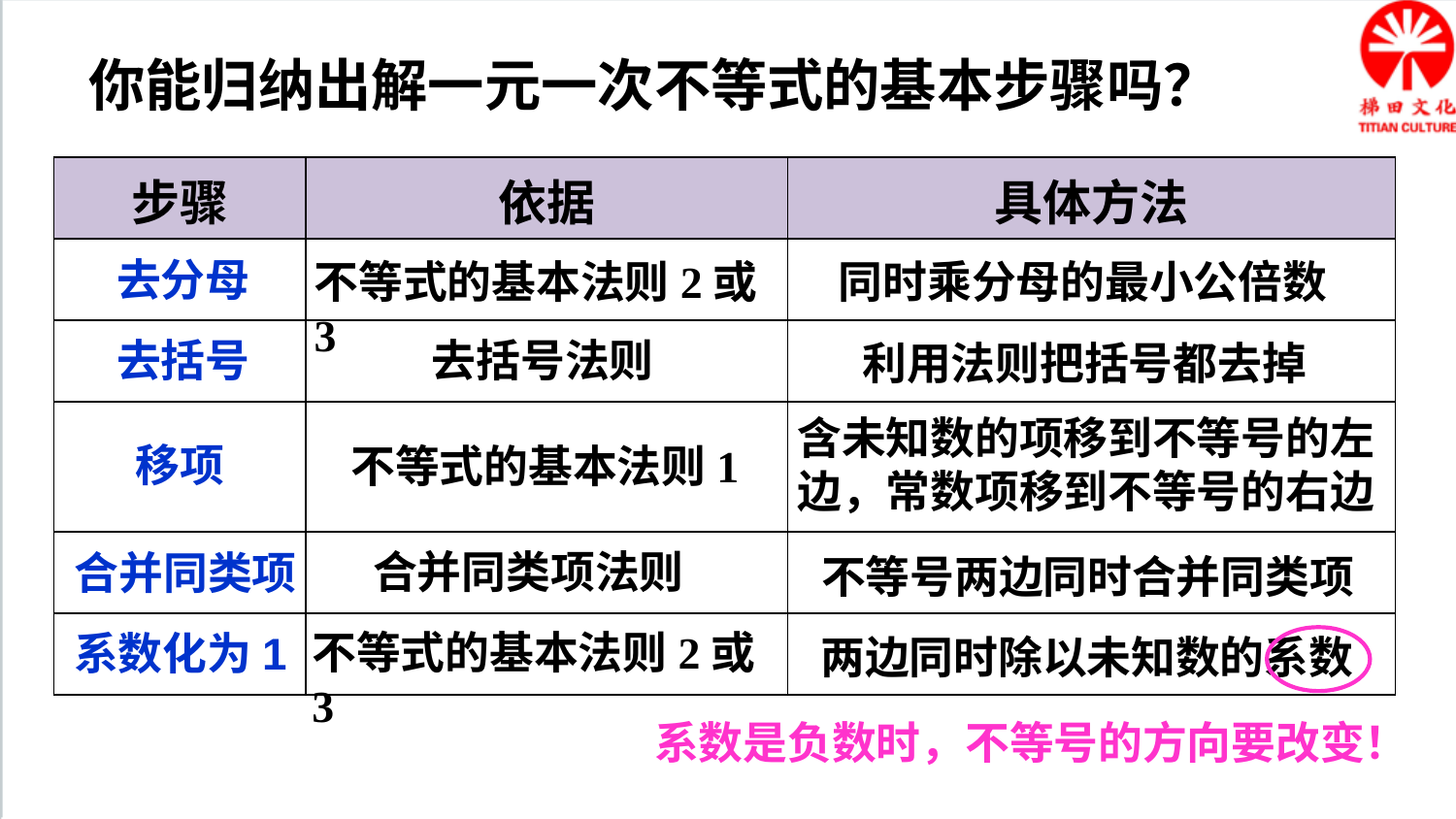

你能归纳出解一元一次不等式的基本步骤吗？
| 步骤 | 依据 | 具体方法 |
| --- | --- | --- |
|  |  |  |
|  |  |  |
|  |  |  |
|  |  |  |
|  |  |  |
去分母
不等式的基本法则2或3
同时乘分母的最小公倍数
去括号
去括号法则
利用法则把括号都去掉
含未知数的项移到不等号的左边，常数项移到不等号的右边
移项
不等式的基本法则1
合并同类项法则
合并同类项
不等号两边同时合并同类项
不等式的基本法则2或3
系数化为1
两边同时除以未知数的系数

系数是负数时，不等号的方向要改变！